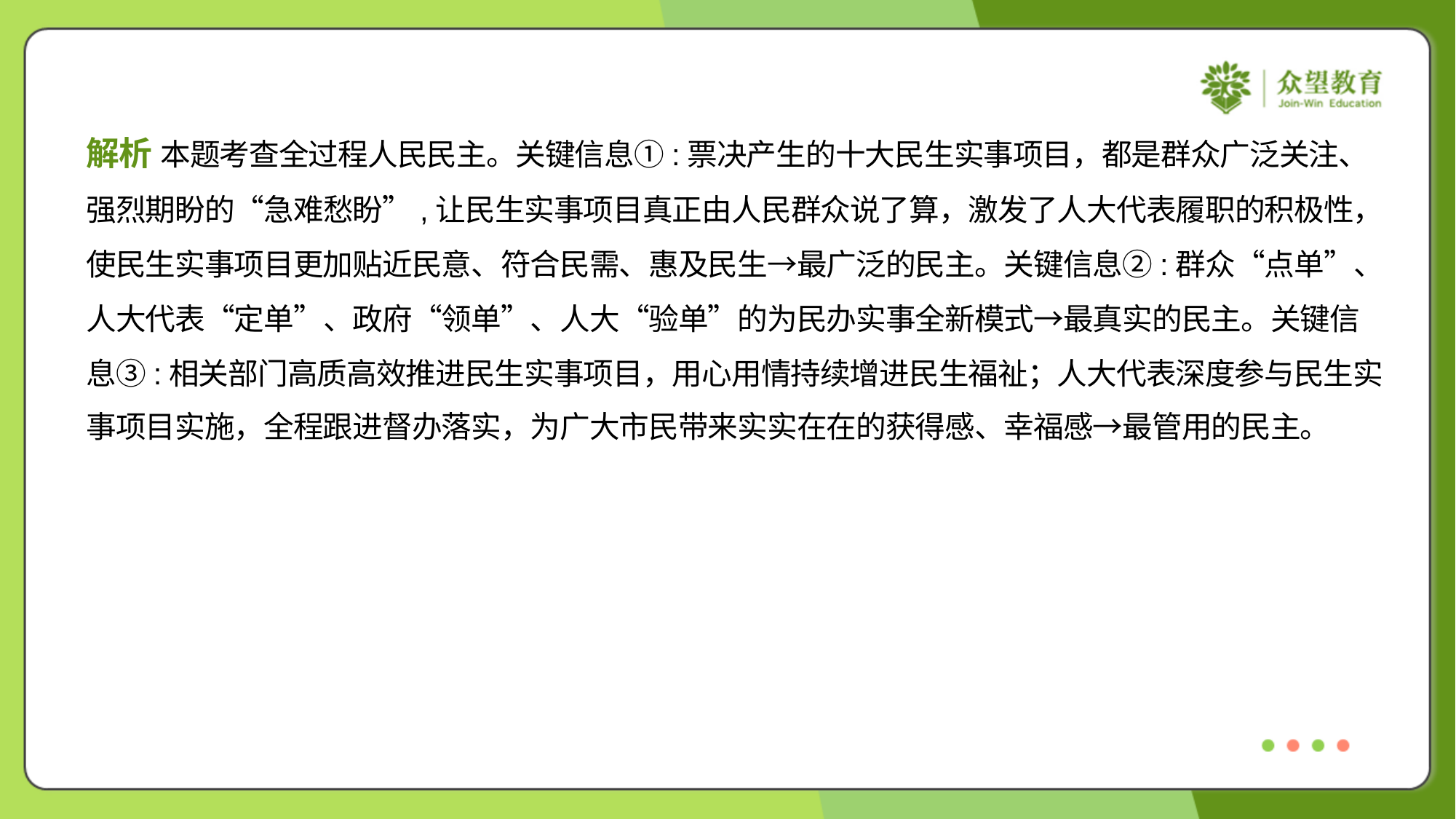

解析 本题考查全过程人民民主。关键信息①:票决产生的十大民生实事项目，都是群众广泛关注、
强烈期盼的“急难愁盼”,让民生实事项目真正由人民群众说了算，激发了人大代表履职的积极性，
使民生实事项目更加贴近民意、符合民需、惠及民生→最广泛的民主。关键信息②:群众“点单”、
人大代表“定单”、政府“领单”、人大“验单”的为民办实事全新模式→最真实的民主。关键信
息③:相关部门高质高效推进民生实事项目，用心用情持续增进民生福祉；人大代表深度参与民生实
事项目实施，全程跟进督办落实，为广大市民带来实实在在的获得感、幸福感→最管用的民主。